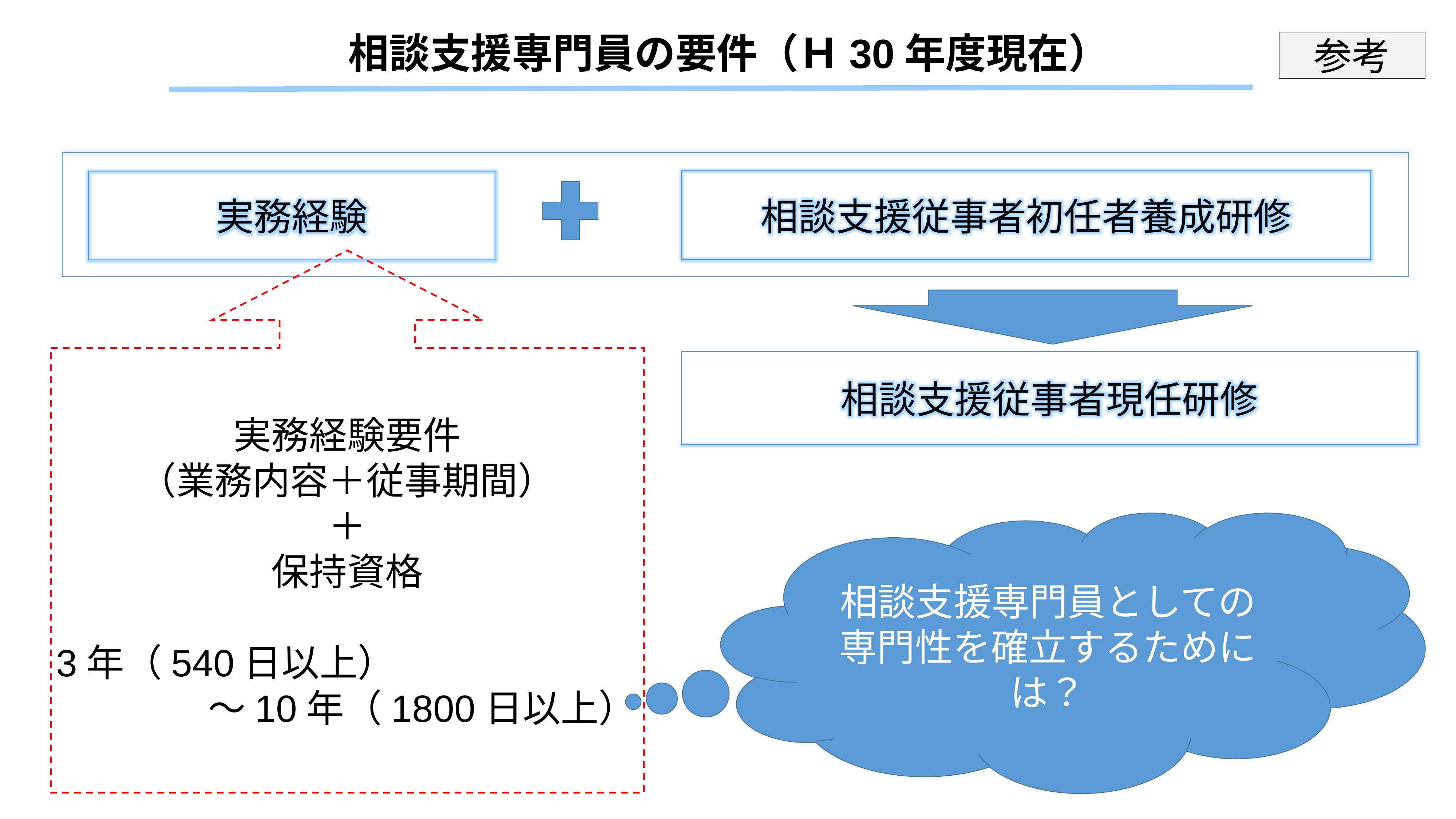

相談支援専門員の要件（Ｈ30年度現在）
参考

相談支援従事者初任者養成研修
実務経験

実務経験要件
（業務内容＋従事期間）
＋
保持資格

3年（540日以上）
　　　　～10年（1800日以上）

相談支援従事者現任研修
相談支援専門員としての専門性を確立するためには？